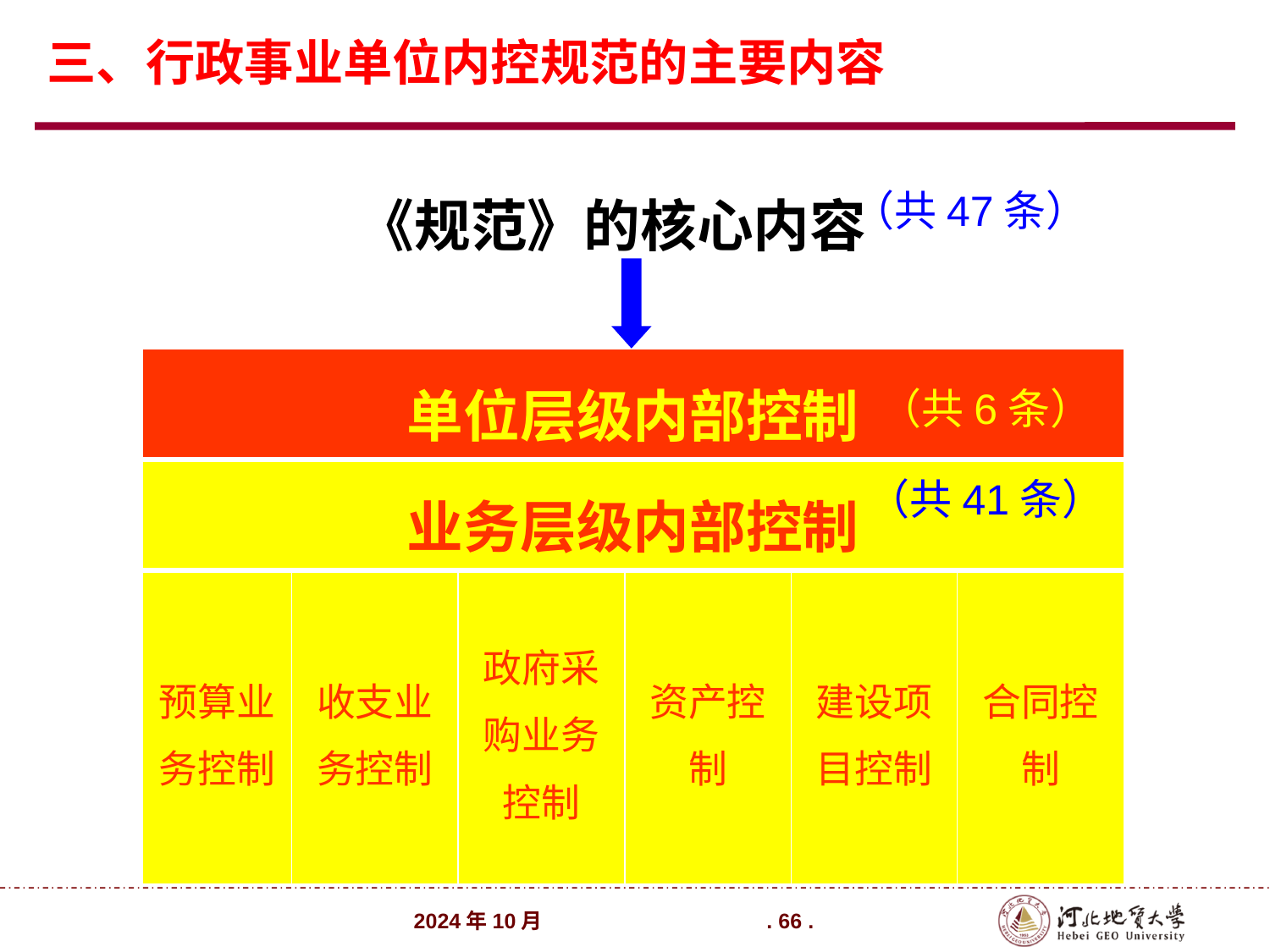

# 三、行政事业单位内控规范的主要内容
| 《规范》的核心内容 |
| --- |
（共47条）

| 单位层级内部控制 |  |  |  |  |  |
| --- | --- | --- | --- | --- | --- |
| 业务层级内部控制 |  |  |  |  |  |
| 预算业务控制 | 收支业务控制 | 政府采购业务 控制 | 资产控制 | 建设项目控制 | 合同控制 |
（共6条）
（共41条）
2024年10月                                             . 66 .